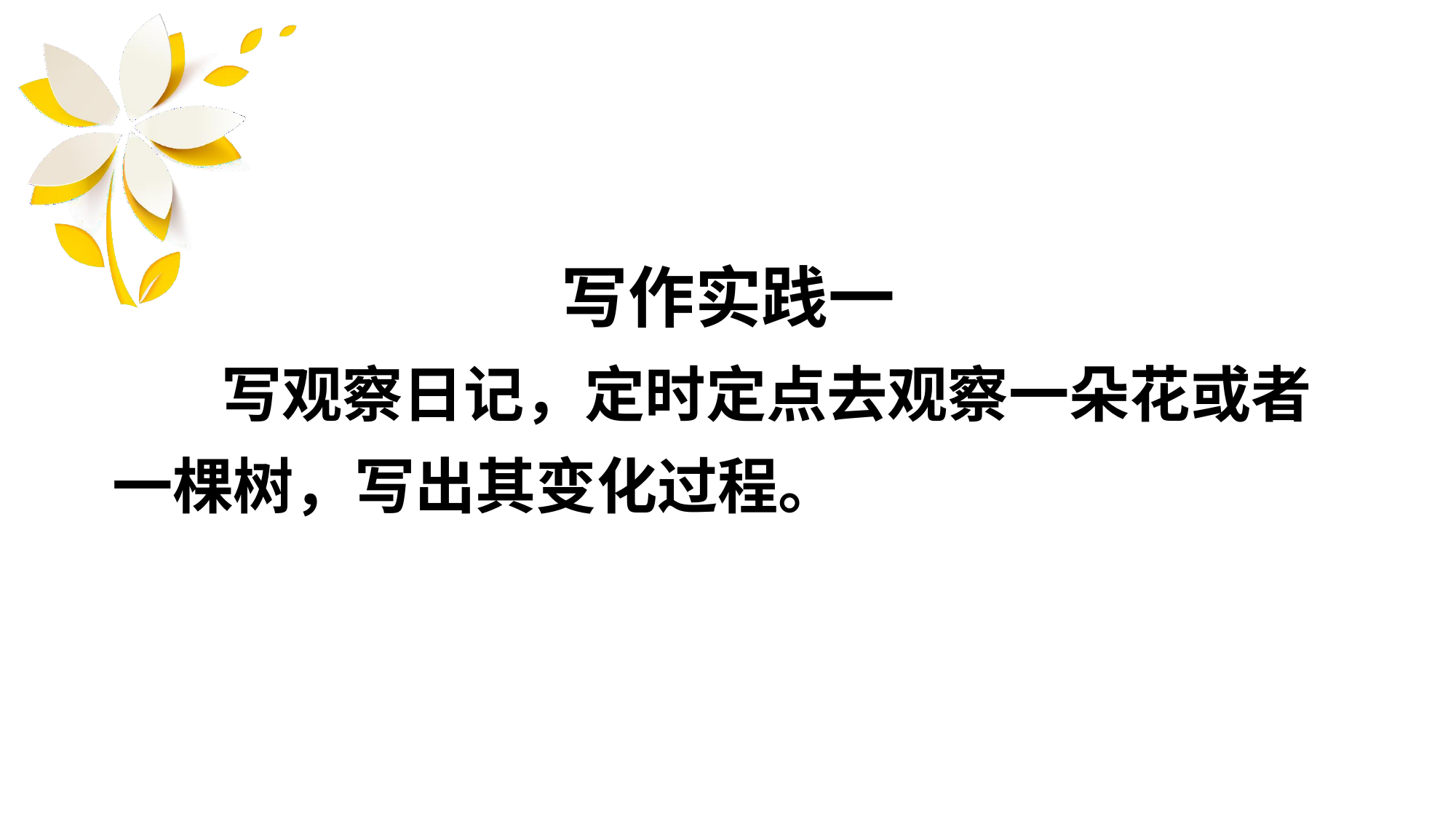

# 写作实践一
写观察日记，定时定点去观察一朵花或者一棵树，写出其变化过程。